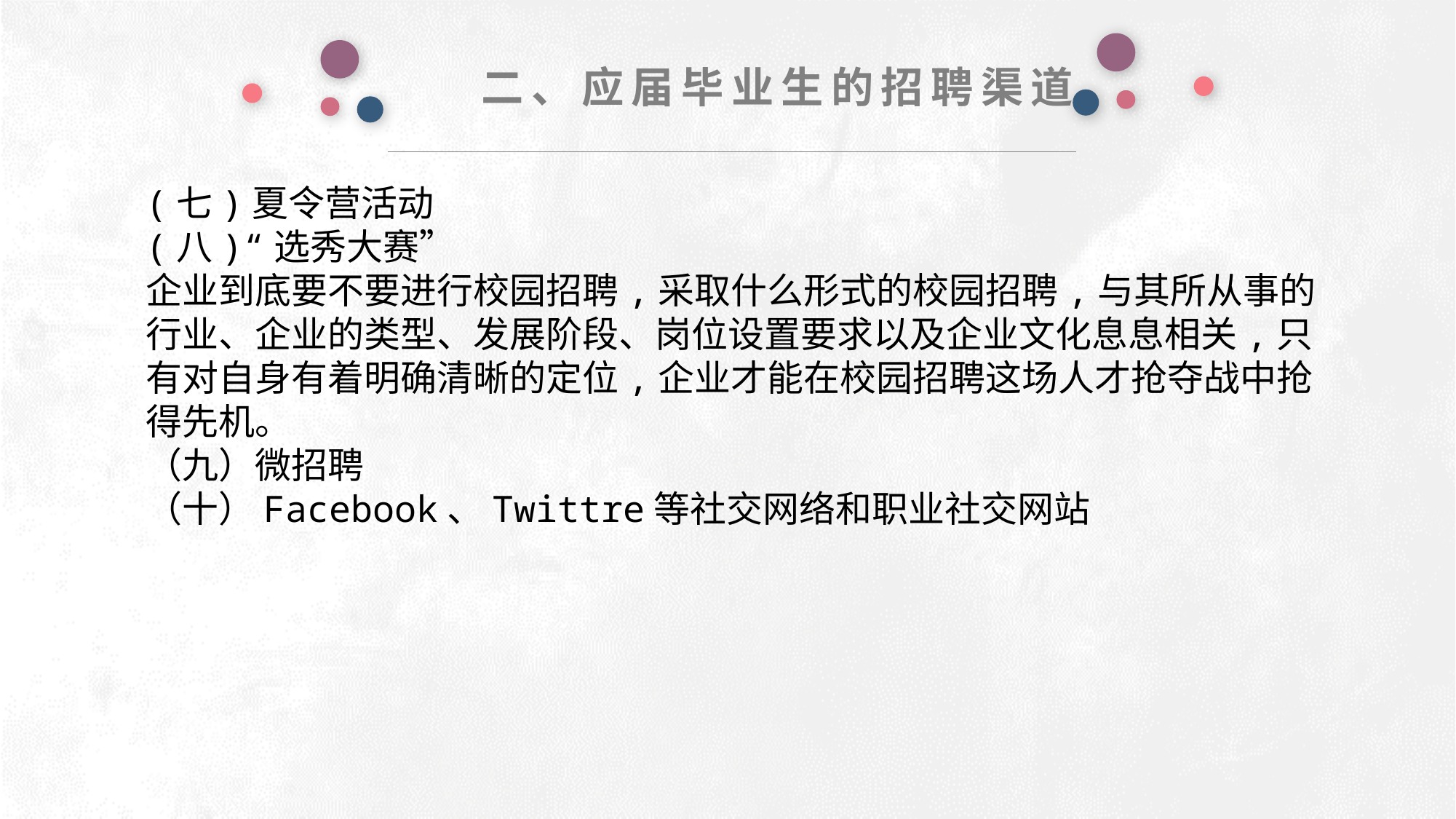

二、应届毕业生的招聘渠道

(七)夏令营活动
(八)“选秀大赛”
企业到底要不要进行校园招聘,采取什么形式的校园招聘,与其所从事的行业、企业的类型、发展阶段、岗位设置要求以及企业文化息息相关,只有对自身有着明确清晰的定位,企业才能在校园招聘这场人才抢夺战中抢得先机。
（九）微招聘
（十）Facebook、Twittre等社交网络和职业社交网站
e7d195523061f1c0deeec63e560781cfd59afb0ea006f2a87ABB68BF51EA6619813959095094C18C62A12F549504892A4AAA8C1554C6663626E05CA27F281A14E6983772AFC3FB97135759321DEA3D70CCCB10945EC5A0322096E752803368C2184698845E3CCD6DB7F651295A8E4F3FDC19EA64A2B4A4AC1434B55AAE41CF0BF61B375C23F3039959E085EE760725AA